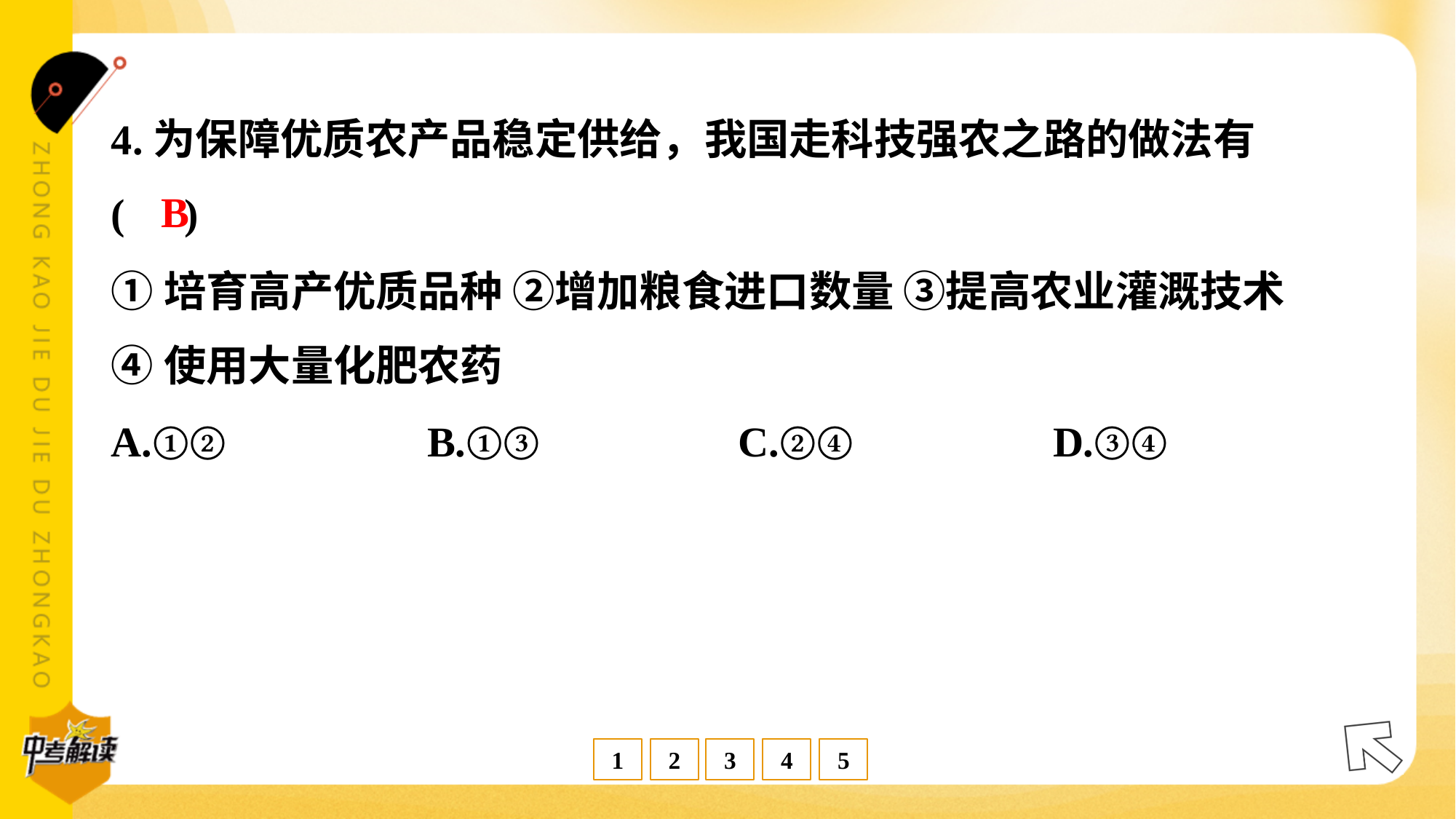

4.为保障优质农产品稳定供给，我国走科技强农之路的做法有
(     )
B
①培育高产优质品种 ②增加粮食进口数量 ③提高农业灌溉技术
④使用大量化肥农药
A.①②	B.①③	C.②④	D.③④